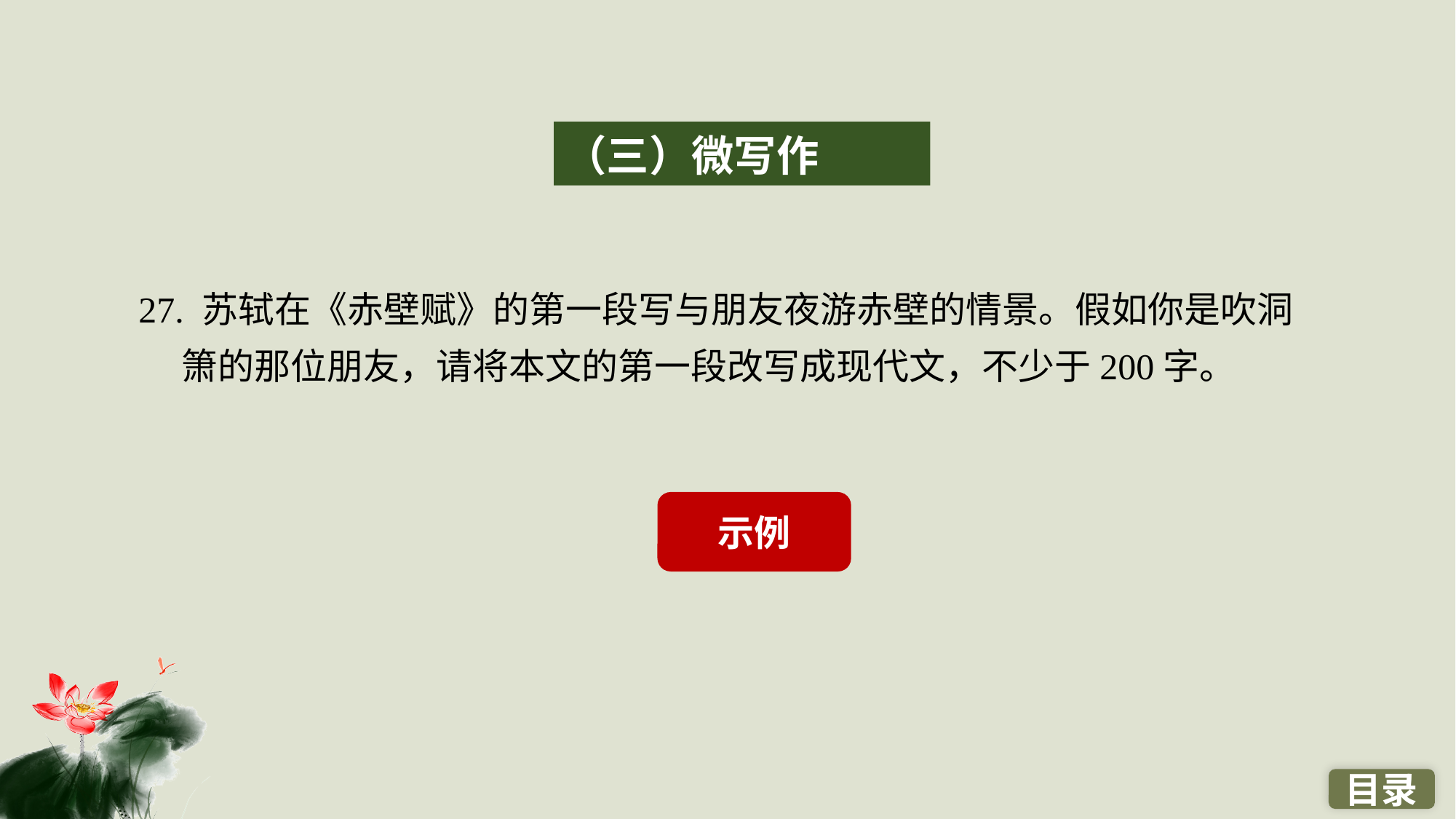

（三）微写作
27. 苏轼在《赤壁赋》的第一段写与朋友夜游赤壁的情景。假如你是吹洞箫的那位朋友，请将本文的第一段改写成现代文，不少于200字。
示例